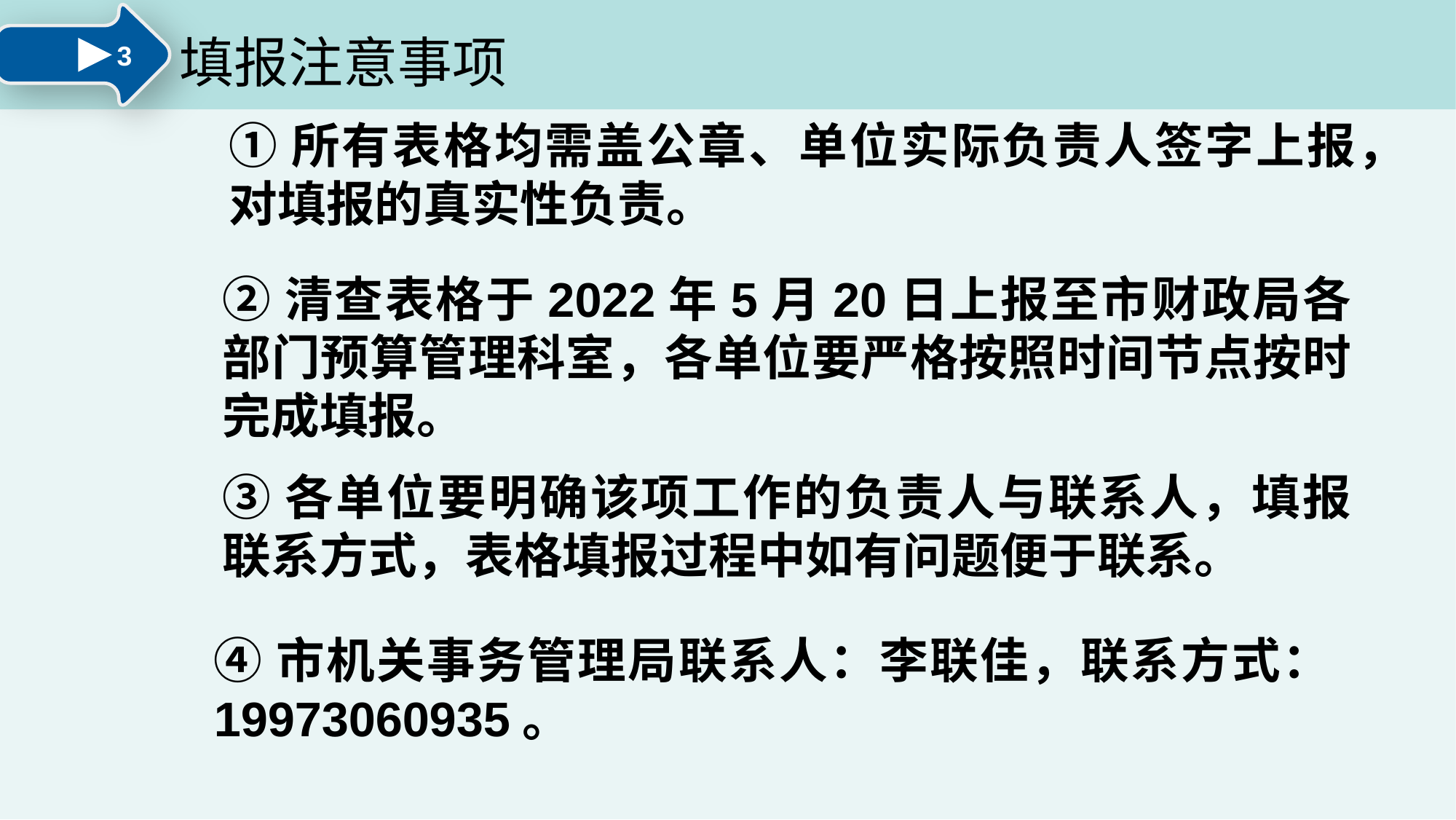

3

填报注意事项
①所有表格均需盖公章、单位实际负责人签字上报，对填报的真实性负责。
②清查表格于2022年5月20日上报至市财政局各部门预算管理科室，各单位要严格按照时间节点按时完成填报。
③各单位要明确该项工作的负责人与联系人，填报联系方式，表格填报过程中如有问题便于联系。
④市机关事务管理局联系人：李联佳，联系方式：19973060935。